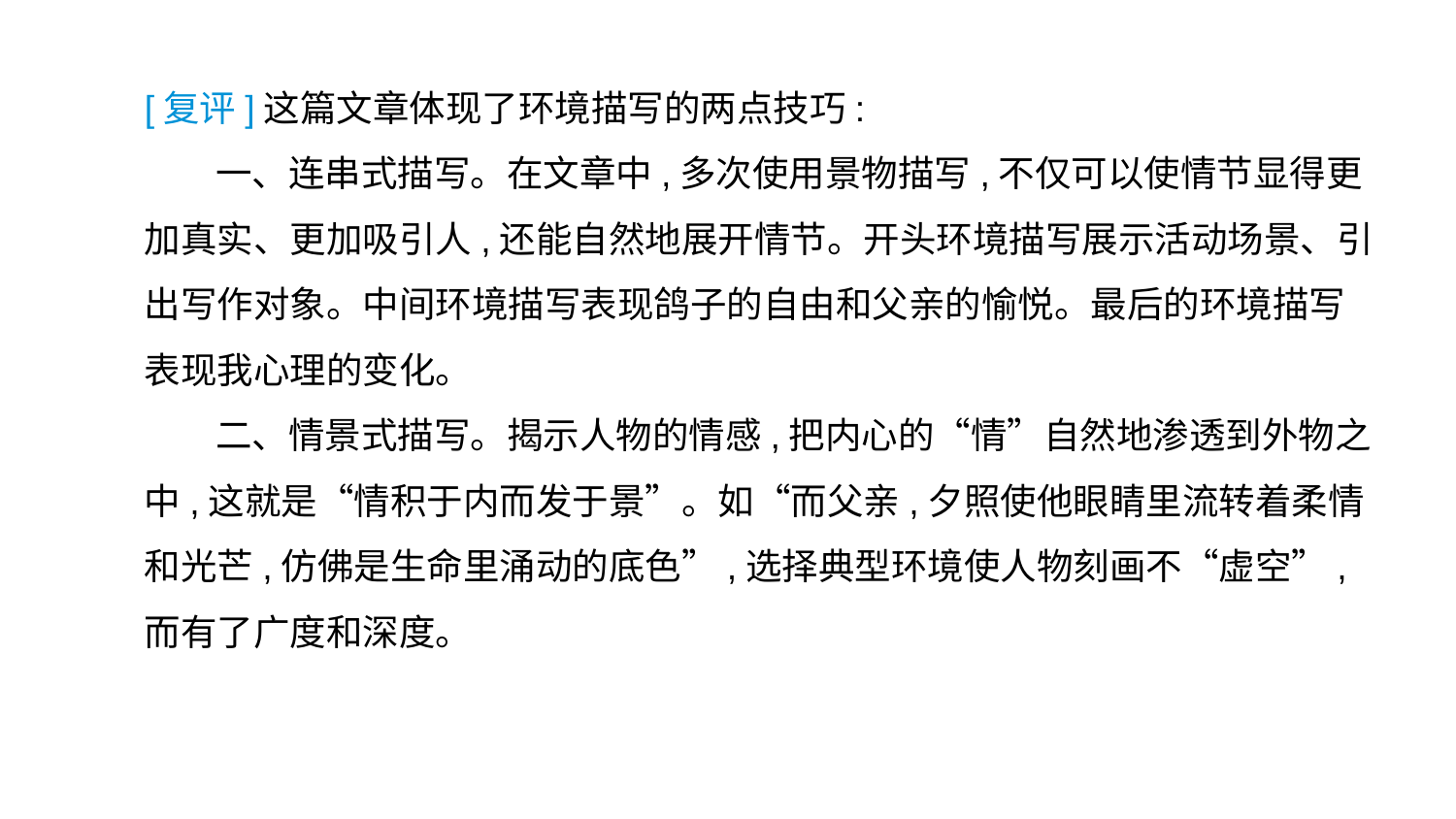

[复评]这篇文章体现了环境描写的两点技巧:
一、连串式描写。在文章中,多次使用景物描写,不仅可以使情节显得更加真实、更加吸引人,还能自然地展开情节。开头环境描写展示活动场景、引出写作对象。中间环境描写表现鸽子的自由和父亲的愉悦。最后的环境描写表现我心理的变化。
二、情景式描写。揭示人物的情感,把内心的“情”自然地渗透到外物之中,这就是“情积于内而发于景”。如“而父亲,夕照使他眼睛里流转着柔情和光芒,仿佛是生命里涌动的底色”,选择典型环境使人物刻画不“虚空”,而有了广度和深度。